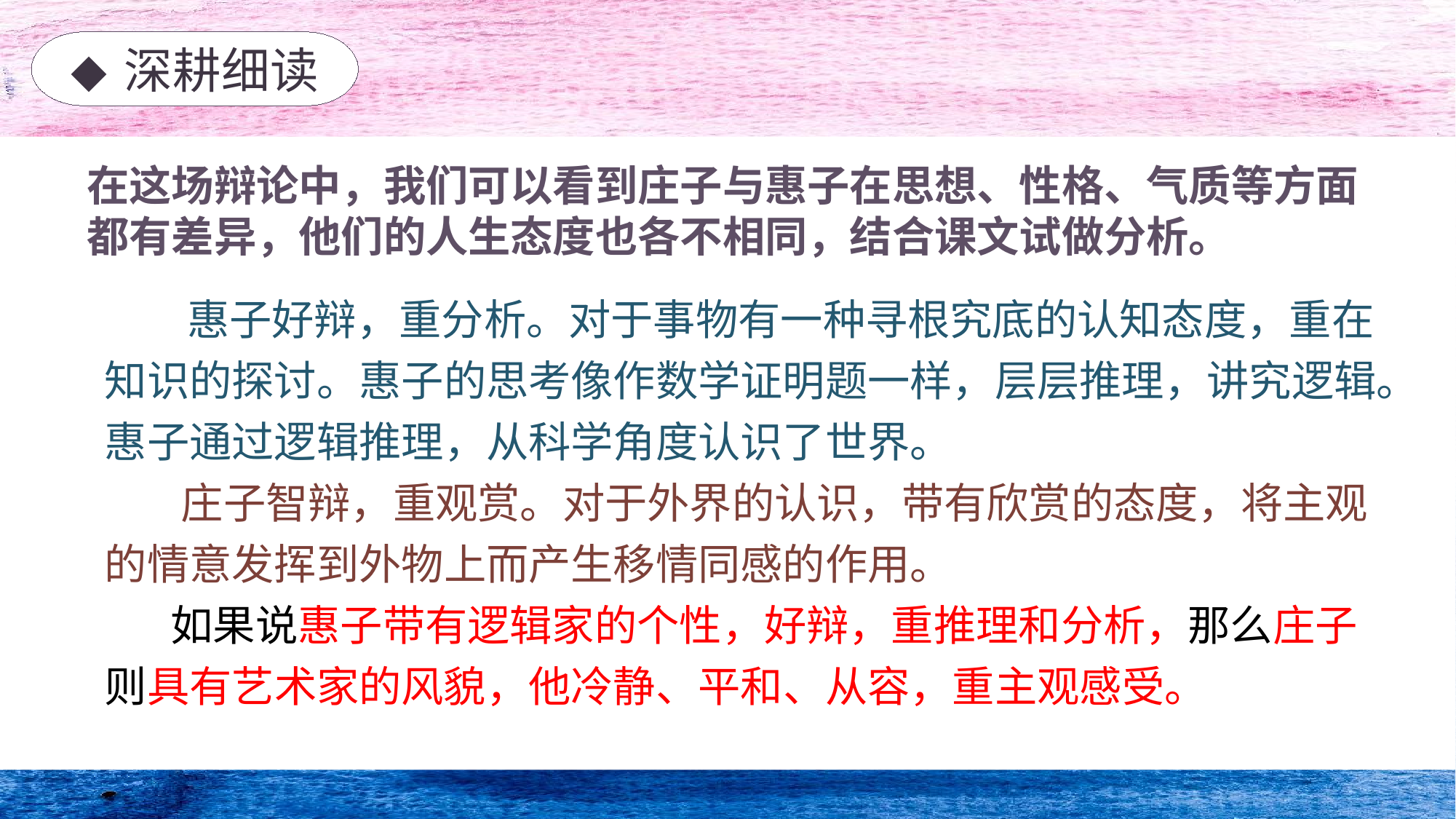

◆ 深耕细读
在这场辩论中，我们可以看到庄子与惠子在思想、性格、气质等方面都有差异，他们的人生态度也各不相同，结合课文试做分析。
         惠子好辩，重分析。对于事物有一种寻根究底的认知态度，重在知识的探讨。惠子的思考像作数学证明题一样，层层推理，讲究逻辑。惠子通过逻辑推理，从科学角度认识了世界。
       庄子智辩，重观赏。对于外界的认识，带有欣赏的态度，将主观的情意发挥到外物上而产生移情同感的作用。
       如果说惠子带有逻辑家的个性，好辩，重推理和分析，那么庄子则具有艺术家的风貌，他冷静、平和、从容，重主观感受。